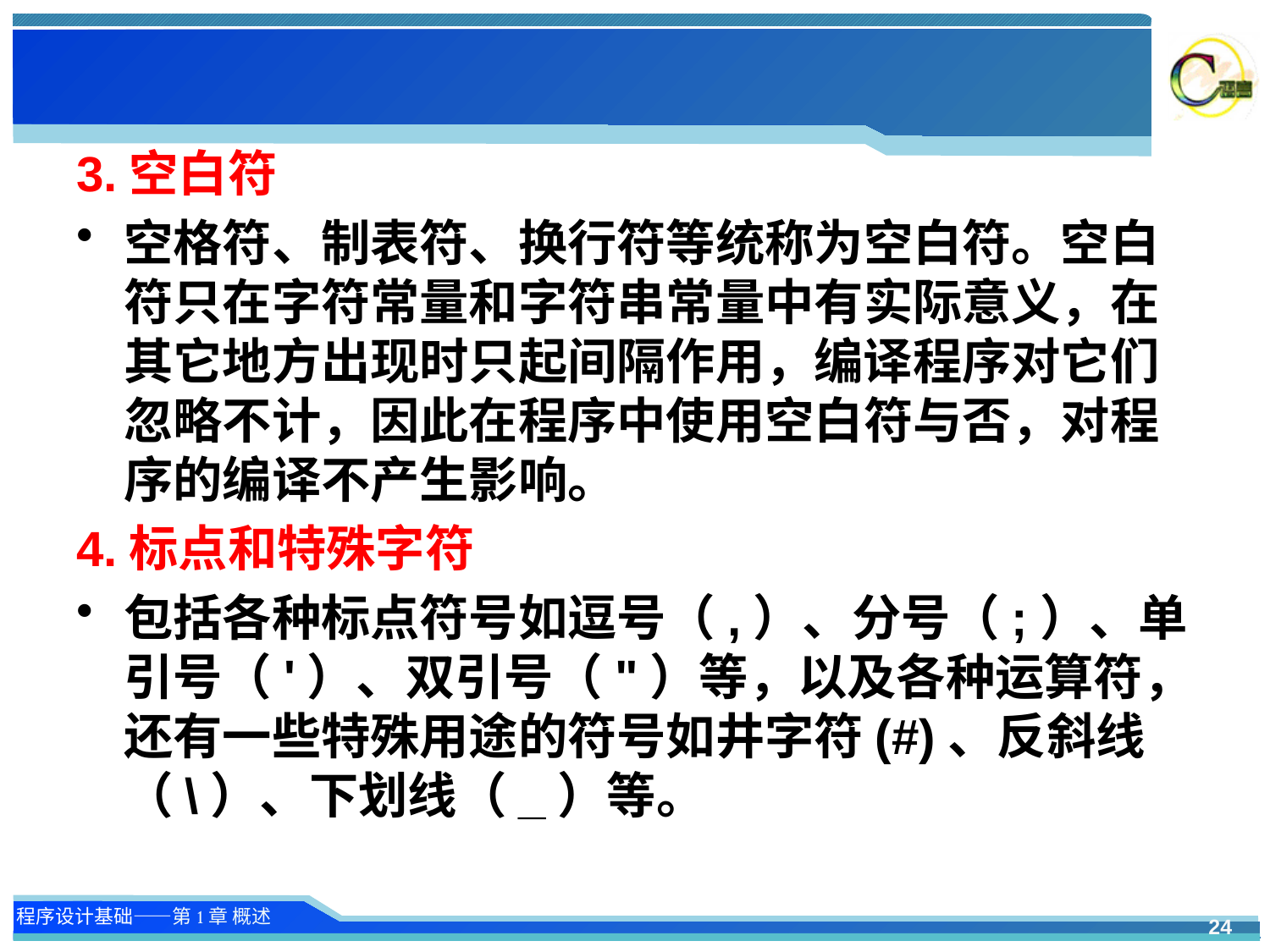

#
3.空白符
空格符、制表符、换行符等统称为空白符。空白符只在字符常量和字符串常量中有实际意义，在其它地方出现时只起间隔作用，编译程序对它们忽略不计，因此在程序中使用空白符与否，对程序的编译不产生影响。
4.标点和特殊字符
包括各种标点符号如逗号（,）、分号（;）、单引号（'）、双引号（"）等，以及各种运算符，还有一些特殊用途的符号如井字符(#)、反斜线（\）、下划线（_）等。
24